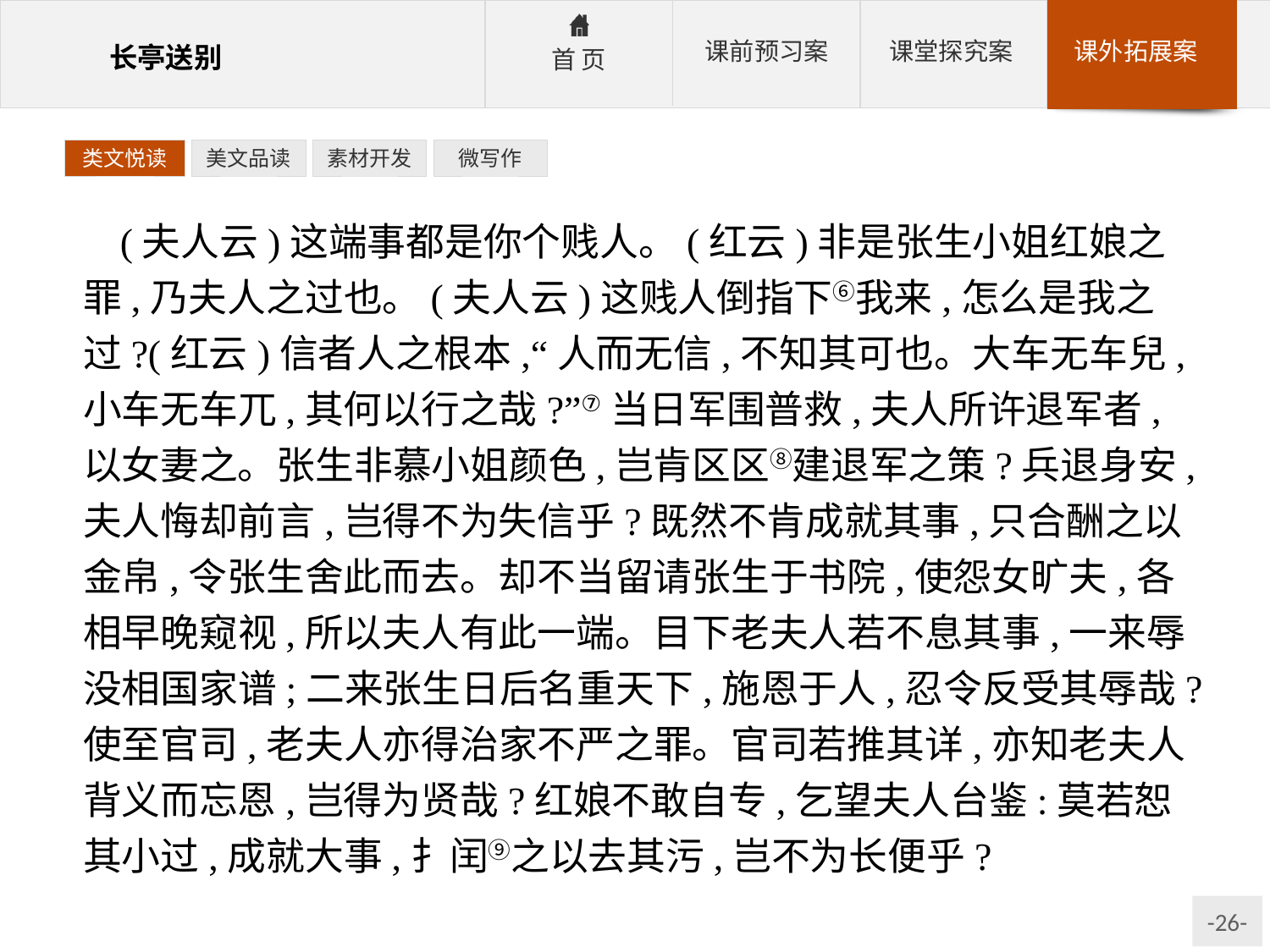

类文悦读
美文品读
素材开发
微写作
(夫人云)这端事都是你个贱人。(红云)非是张生小姐红娘之罪,乃夫人之过也。(夫人云)这贱人倒指下⑥我来,怎么是我之过?(红云)信者人之根本,“人而无信,不知其可也。大车无车兒,小车无车兀,其何以行之哉?”⑦当日军围普救,夫人所许退军者,以女妻之。张生非慕小姐颜色,岂肯区区⑧建退军之策?兵退身安,夫人悔却前言,岂得不为失信乎?既然不肯成就其事,只合酬之以金帛,令张生舍此而去。却不当留请张生于书院,使怨女旷夫,各相早晚窥视,所以夫人有此一端。目下老夫人若不息其事,一来辱没相国家谱;二来张生日后名重天下,施恩于人,忍令反受其辱哉?使至官司,老夫人亦得治家不严之罪。官司若推其详,亦知老夫人背义而忘恩,岂得为贤哉?红娘不敢自专,乞望夫人台鉴:莫若恕其小过,成就大事,扌闰⑨之以去其污,岂不为长便乎?